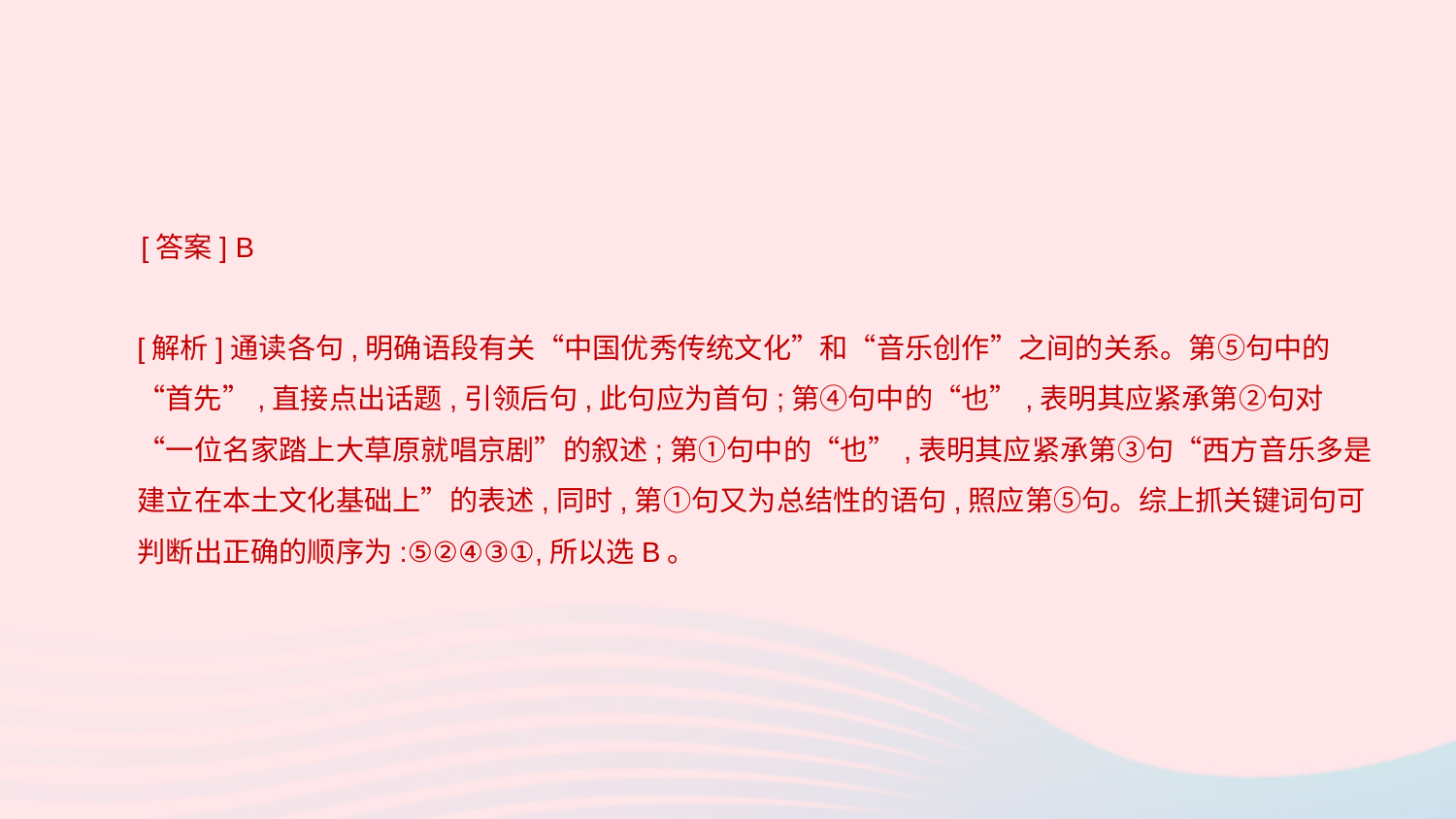

[答案] B
[解析]通读各句,明确语段有关“中国优秀传统文化”和“音乐创作”之间的关系。第⑤句中的“首先”,直接点出话题,引领后句,此句应为首句;第④句中的“也”,表明其应紧承第②句对“一位名家踏上大草原就唱京剧”的叙述;第①句中的“也”,表明其应紧承第③句“西方音乐多是建立在本土文化基础上”的表述,同时,第①句又为总结性的语句,照应第⑤句。综上抓关键词句可判断出正确的顺序为:⑤②④③①,所以选B。